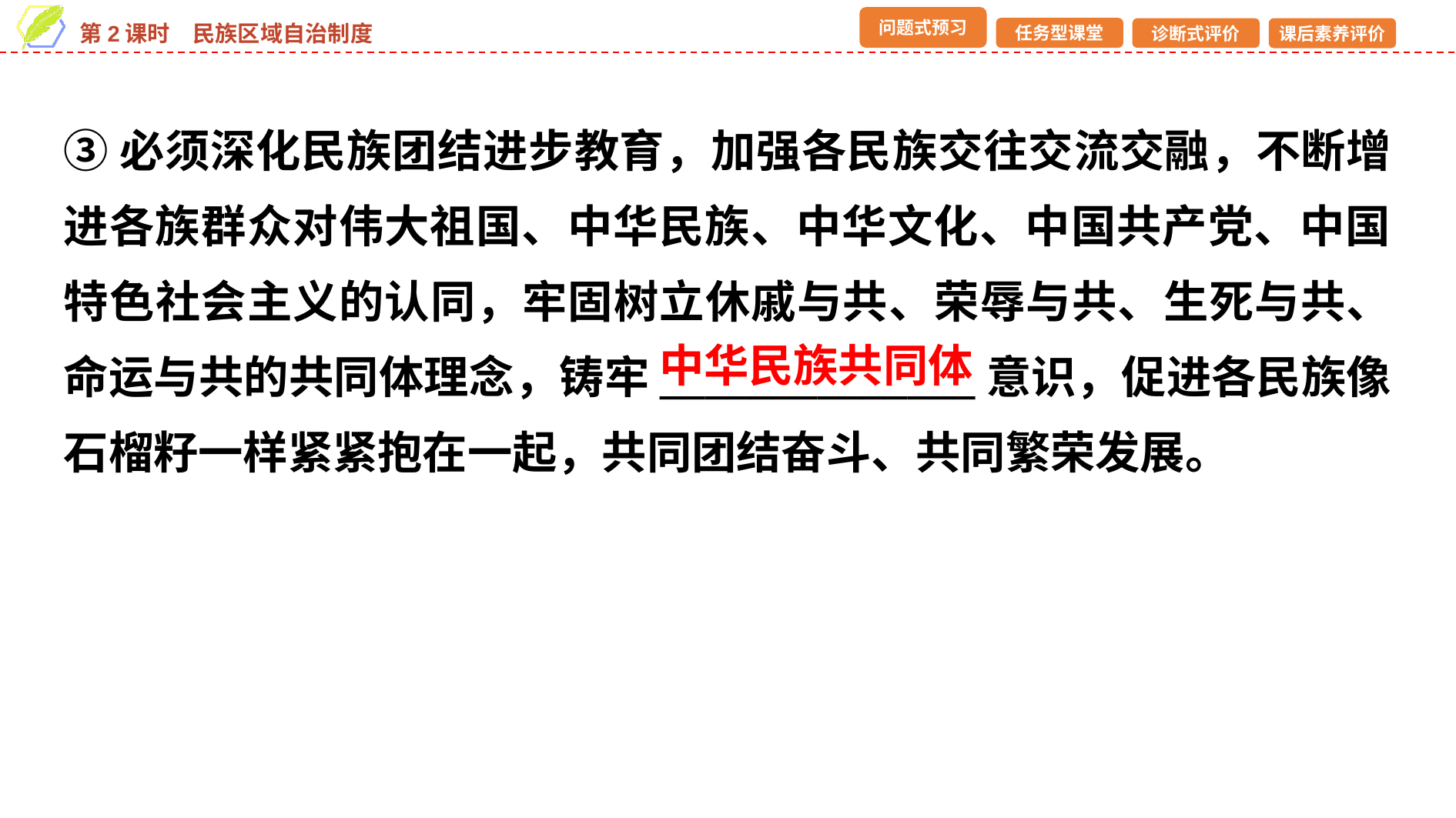

③必须深化民族团结进步教育，加强各民族交往交流交融，不断增进各族群众对伟大祖国、中华民族、中华文化、中国共产党、中国特色社会主义的认同，牢固树立休戚与共、荣辱与共、生死与共、命运与共的共同体理念，铸牢______________意识，促进各民族像石榴籽一样紧紧抱在一起，共同团结奋斗、共同繁荣发展。
中华民族共同体